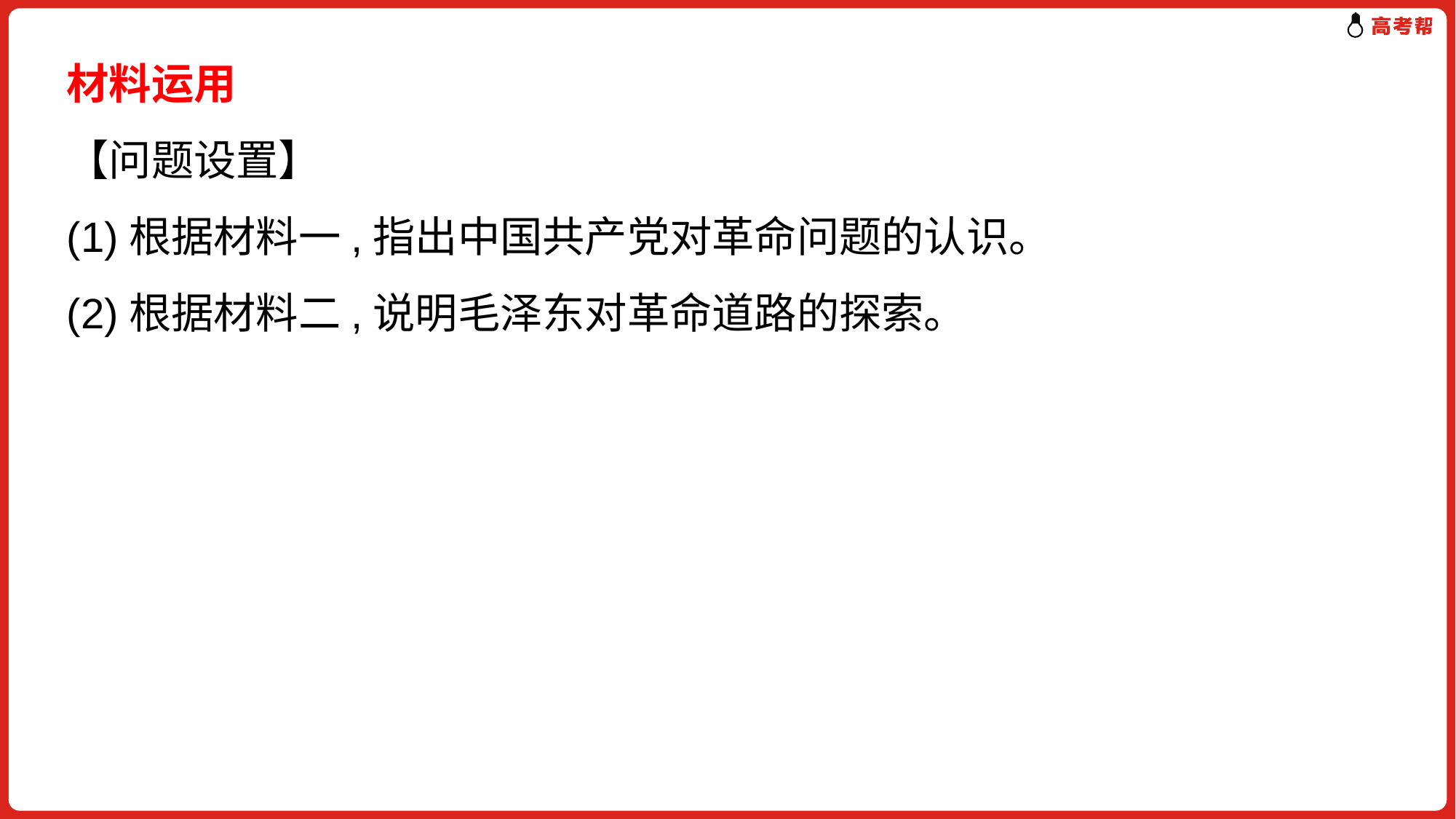

材料运用
【问题设置】
(1)根据材料一,指出中国共产党对革命问题的认识。
(2)根据材料二,说明毛泽东对革命道路的探索。